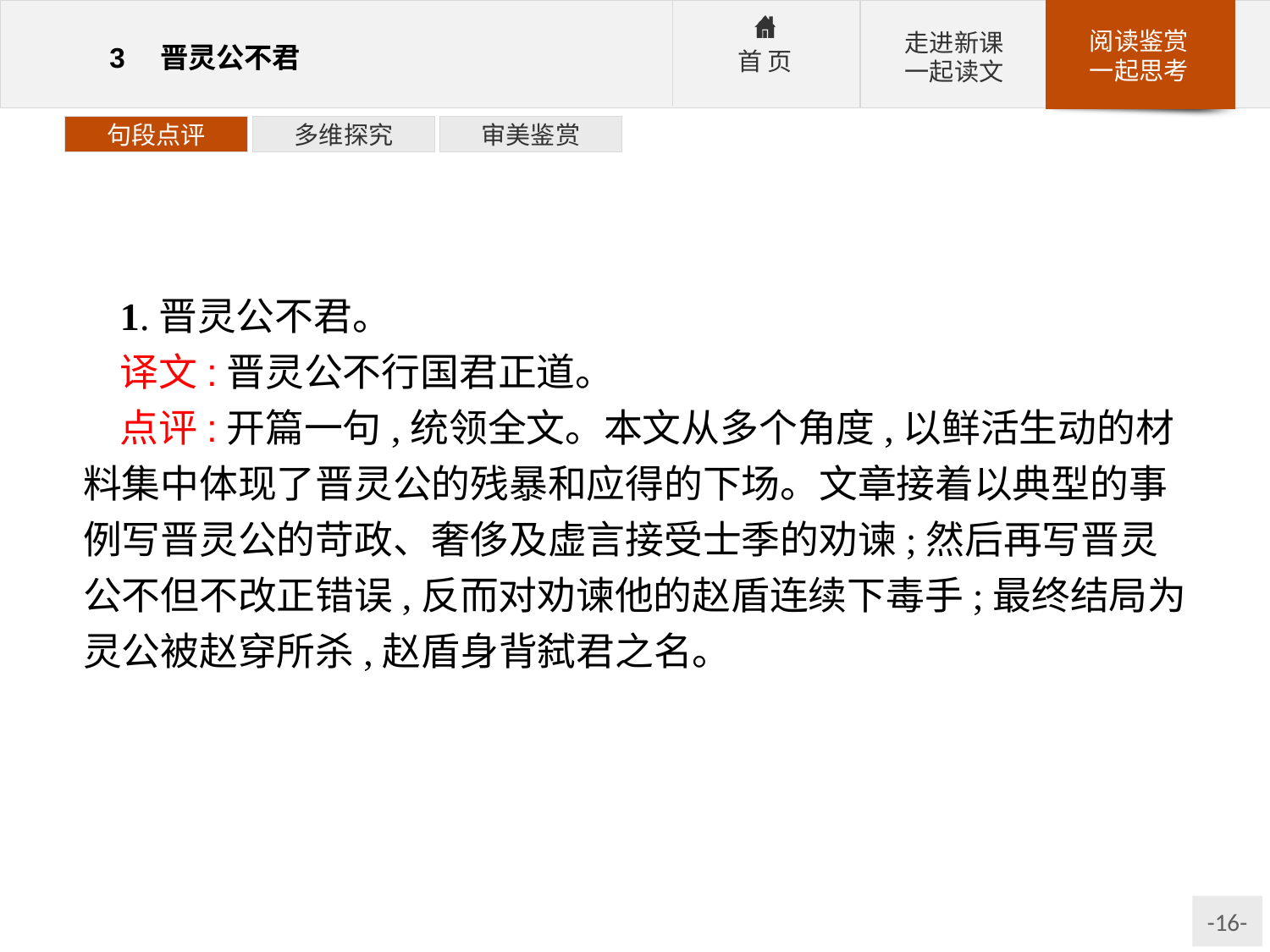

句段点评
多维探究
审美鉴赏
1.晋灵公不君。
译文:晋灵公不行国君正道。
点评:开篇一句,统领全文。本文从多个角度,以鲜活生动的材料集中体现了晋灵公的残暴和应得的下场。文章接着以典型的事例写晋灵公的苛政、奢侈及虚言接受士季的劝谏;然后再写晋灵公不但不改正错误,反而对劝谏他的赵盾连续下毒手;最终结局为灵公被赵穿所杀,赵盾身背弑君之名。